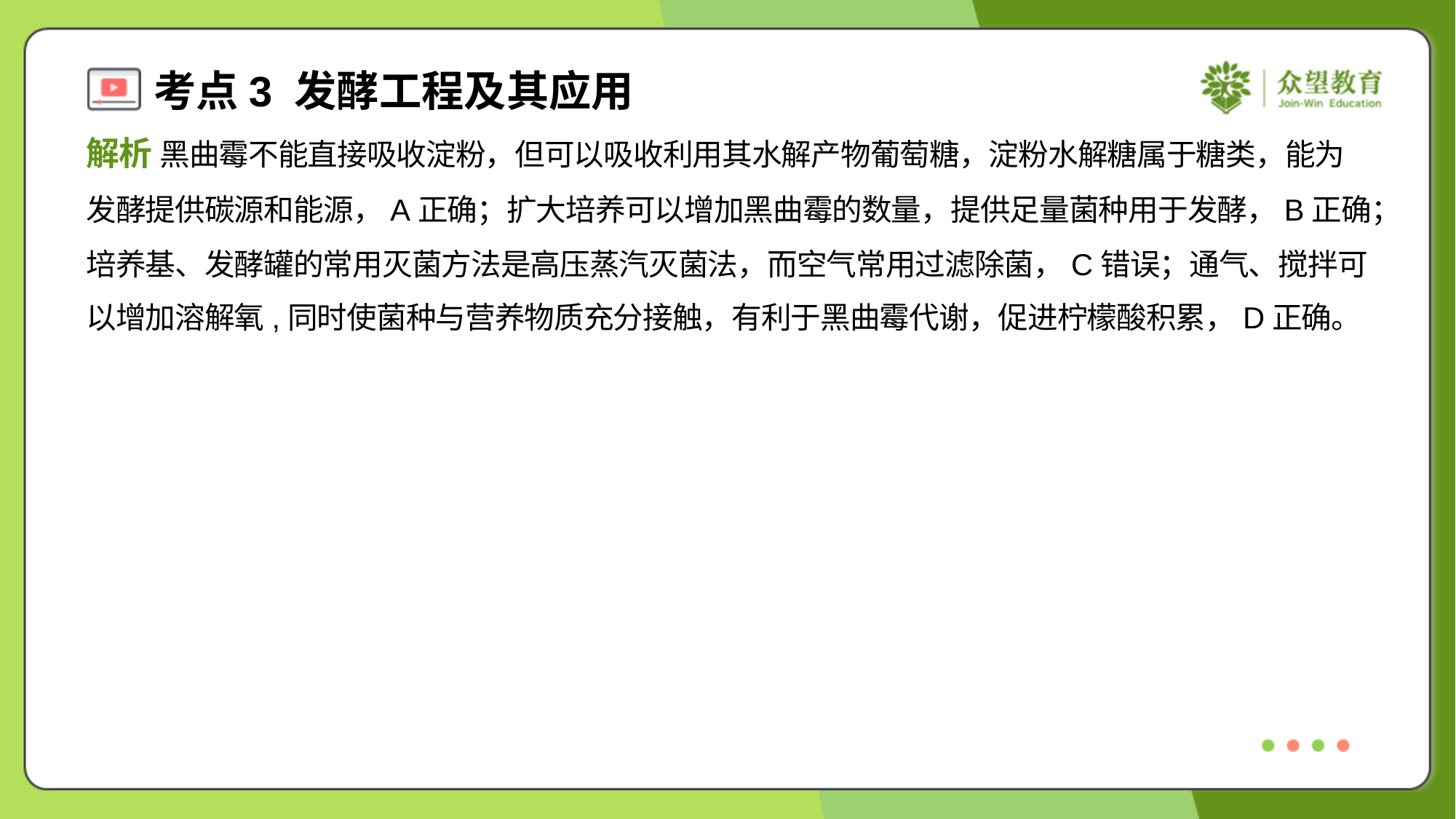

解析 黑曲霉不能直接吸收淀粉，但可以吸收利用其水解产物葡萄糖，淀粉水解糖属于糖类，能为
发酵提供碳源和能源，A正确；扩大培养可以增加黑曲霉的数量，提供足量菌种用于发酵，B正确；
培养基、发酵罐的常用灭菌方法是高压蒸汽灭菌法，而空气常用过滤除菌，C错误；通气、搅拌可
以增加溶解氧,同时使菌种与营养物质充分接触，有利于黑曲霉代谢，促进柠檬酸积累，D正确。